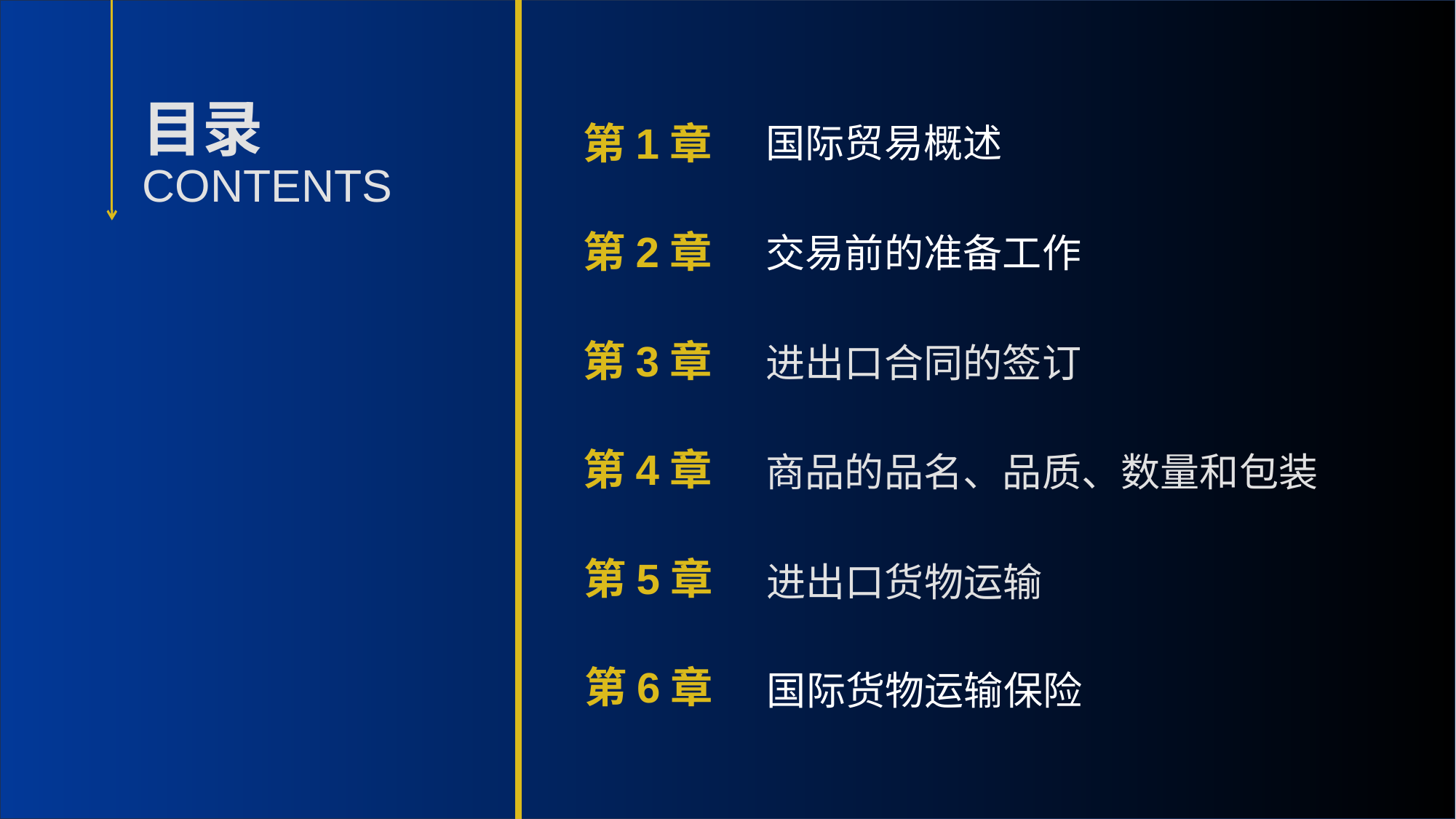

第1章
国际贸易概述
第2章
交易前的准备工作
第3章
进出口合同的签订
第4章
商品的品名、品质、数量和包装
第5章
进出口货物运输
第6章
国际货物运输保险